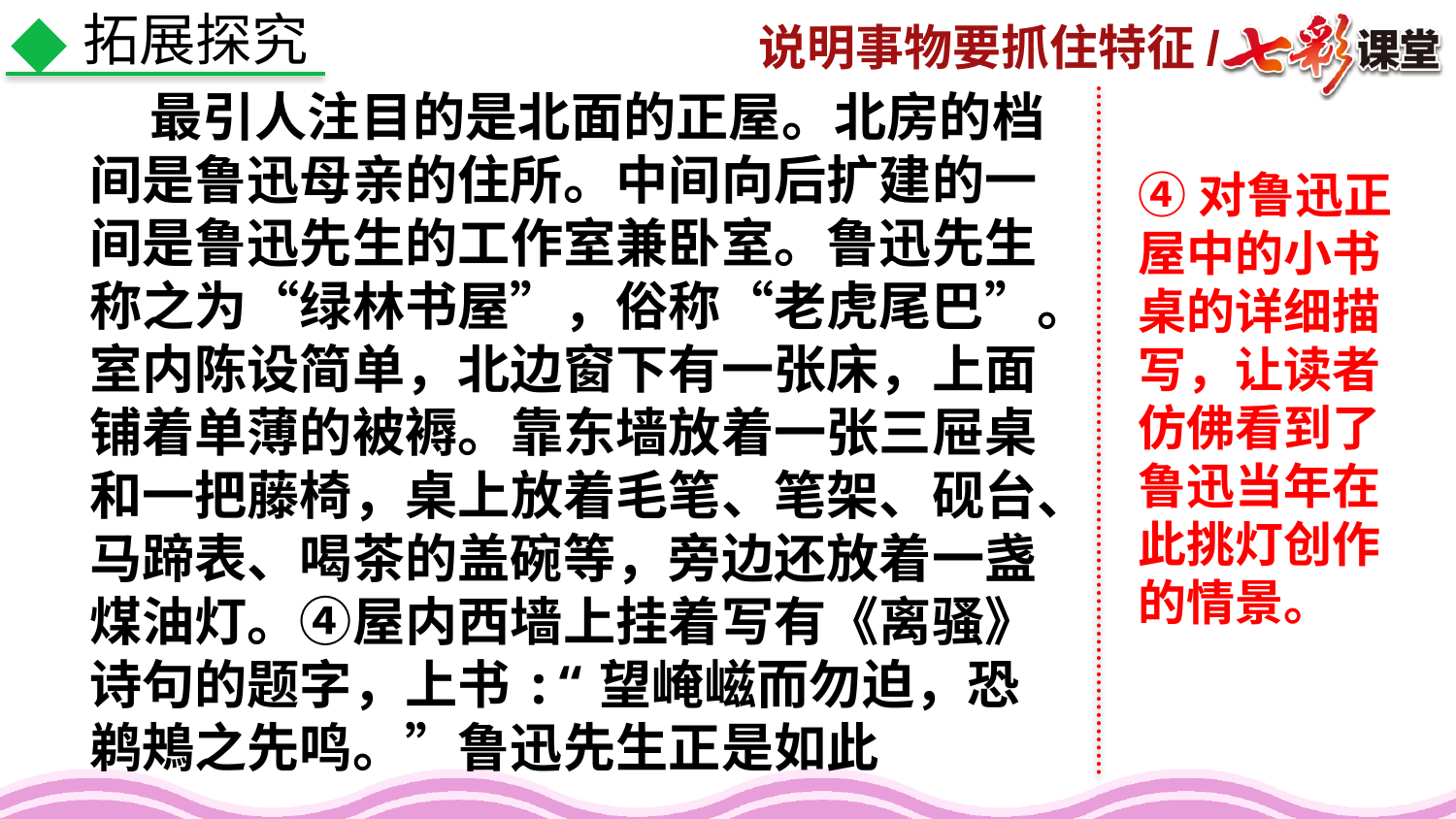

拓展探究

    最引人注目的是北面的正屋。北房的档间是鲁迅母亲的住所。中间向后扩建的一间是鲁迅先生的工作室兼卧室。鲁迅先生称之为“绿林书屋”，俗称“老虎尾巴”。室内陈设简单，北边窗下有一张床，上面铺着单薄的被褥。靠东墙放着一张三屉桌和一把藤椅，桌上放着毛笔、笔架、砚台、马蹄表、喝茶的盖碗等，旁边还放着一盏煤油灯。④屋内西墙上挂着写有《离骚》诗句的题字，上书:“望崦嵫而勿迫，恐鹈鴂之先鸣。”鲁迅先生正是如此
④对鲁迅正屋中的小书桌的详细描写，让读者仿佛看到了鲁迅当年在此挑灯创作的情景。